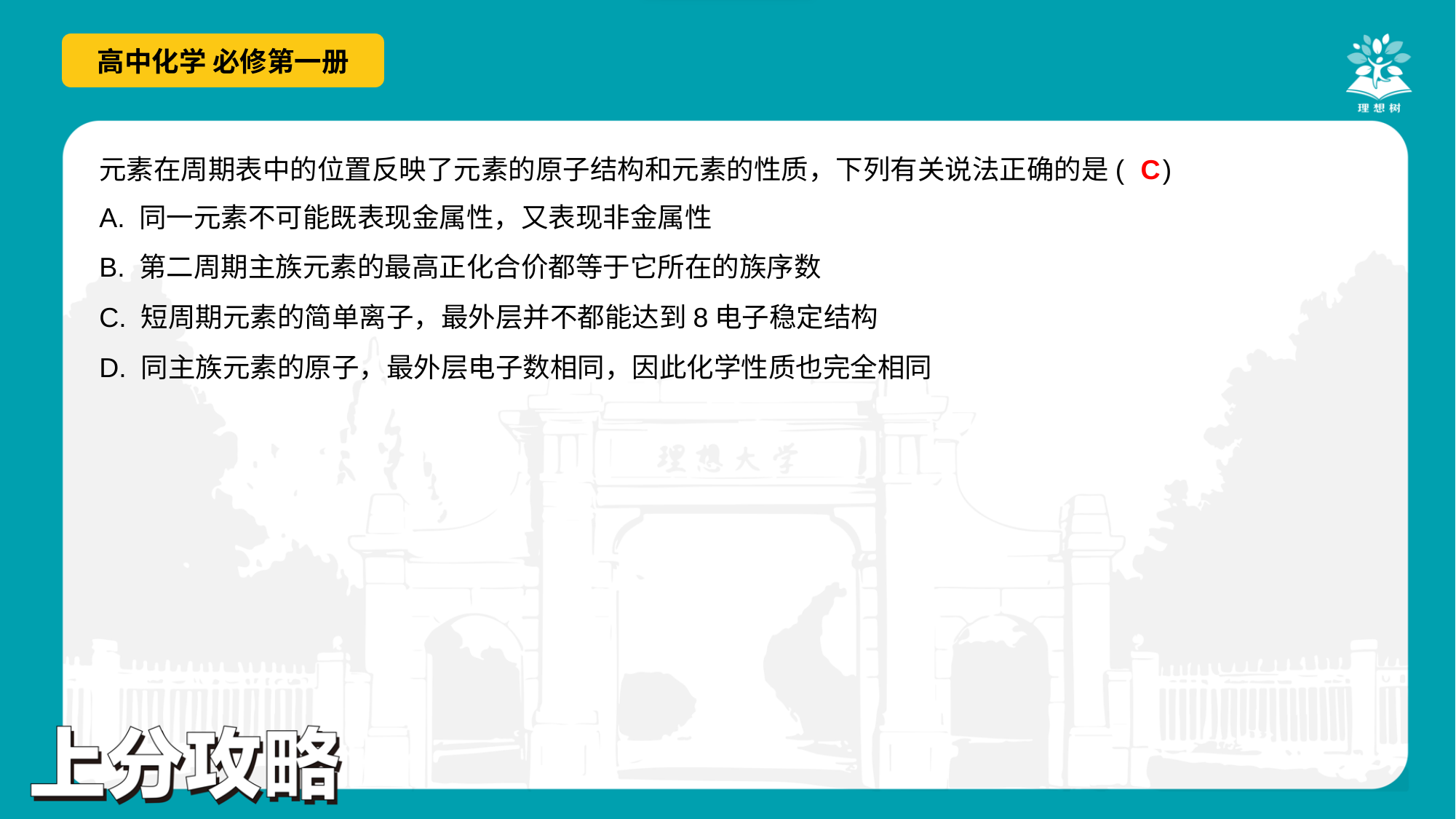

C
元素在周期表中的位置反映了元素的原子结构和元素的性质，下列有关说法正确的是(     )
A. 同一元素不可能既表现金属性，又表现非金属性
B. 第二周期主族元素的最高正化合价都等于它所在的族序数
C. 短周期元素的简单离子，最外层并不都能达到8电子稳定结构
D. 同主族元素的原子，最外层电子数相同，因此化学性质也完全相同